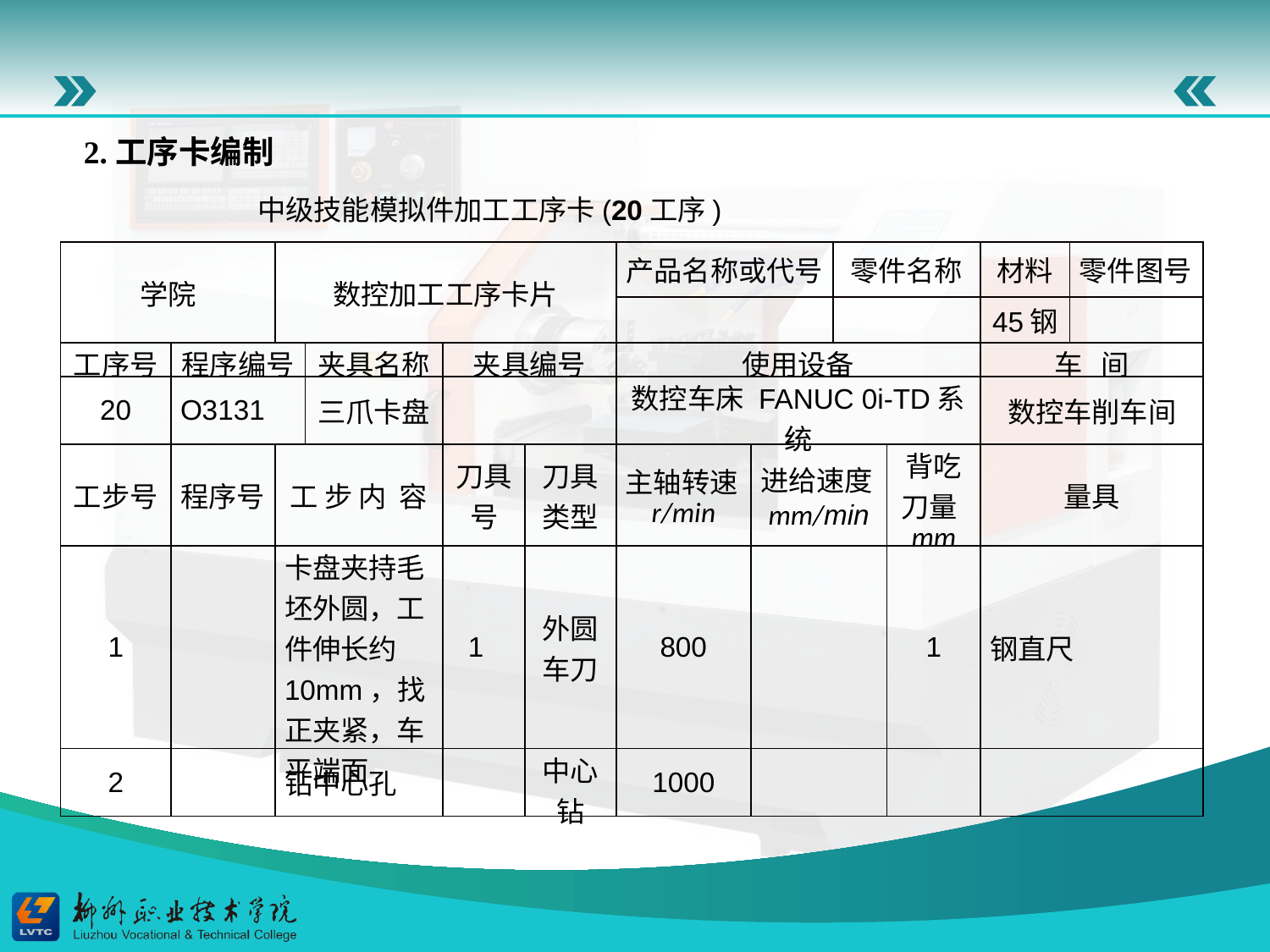

2.工序卡编制
中级技能模拟件加工工序卡(20工序)
| 学院 |  | 数控加工工序卡片 |  |  |  | 产品名称或代号 |  | 零件名称 |  | 材料 | 零件图号 |
| --- | --- | --- | --- | --- | --- | --- | --- | --- | --- | --- | --- |
|  |  |  |  |  |  |  |  |  |  | 45钢 |  |
| 工序号 | 程序编号 |  | 夹具名称 | 夹具编号 |  | 使用设备 |  |  |  | 车 间 |  |
| 20 | O3131 |  | 三爪卡盘 |  |  | 数控车床 FANUC 0i-TD系统 |  |  |  | 数控车削车间 |  |
| 工步号 | 程序号 | 工 步 内 容 |  | 刀具号 | 刀具类型 | 主轴转速r/min | 进给速度mm/min |  | 背吃刀量mm | 量具 |  |
| 1 |  | 卡盘夹持毛坯外圆，工件伸长约10mm，找正夹紧，车平端面 |  | 1 | 外圆车刀 | 800 |  |  | 1 | 钢直尺 |  |
| 2 |  | 钻中心孔 |  |  | 中心钻 | 1000 |  |  |  |  |  |